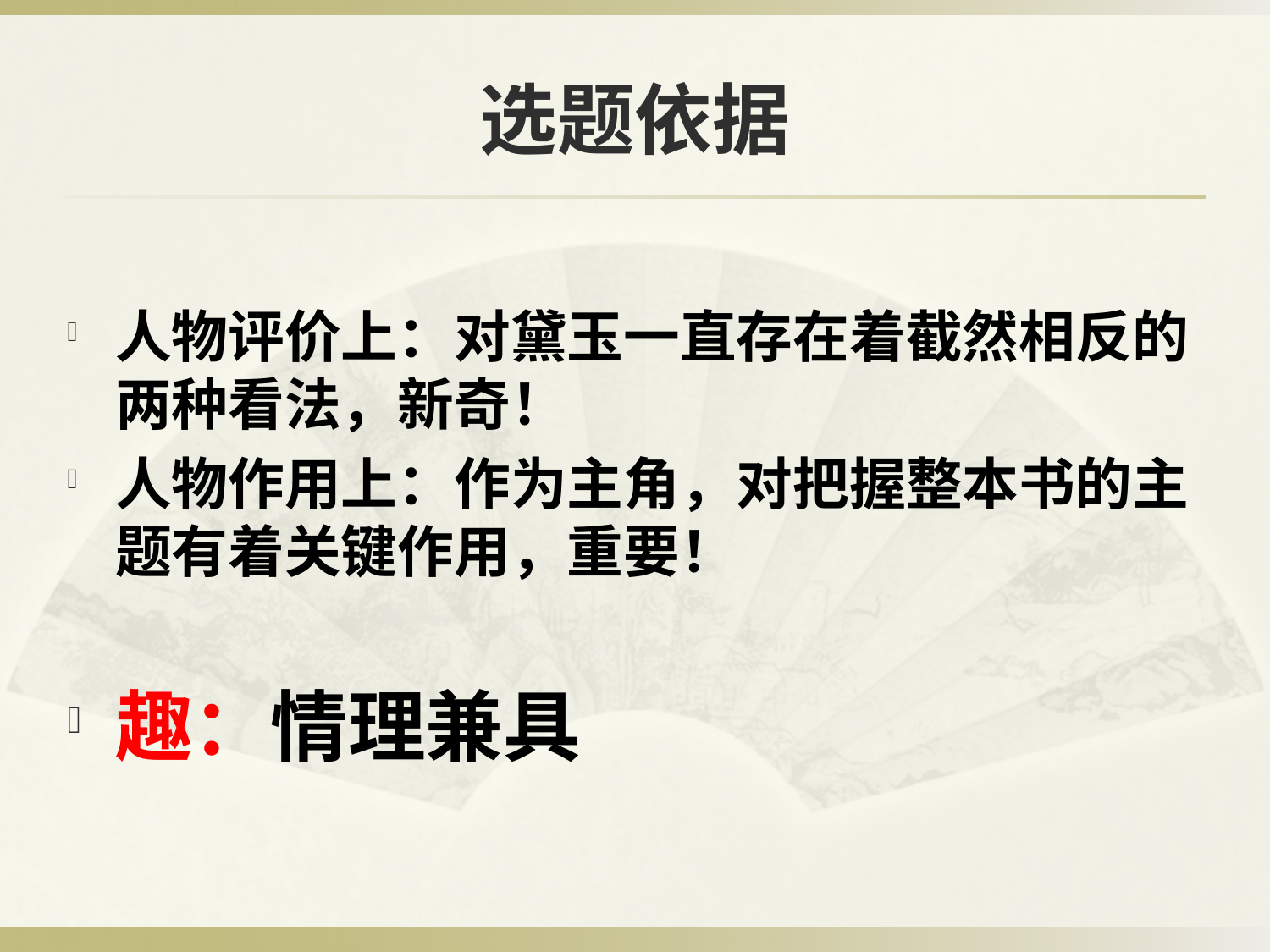

# 选题依据

人物评价上：对黛玉一直存在着截然相反的两种看法，新奇！
人物作用上：作为主角，对把握整本书的主题有着关键作用，重要！

趣：情理兼具